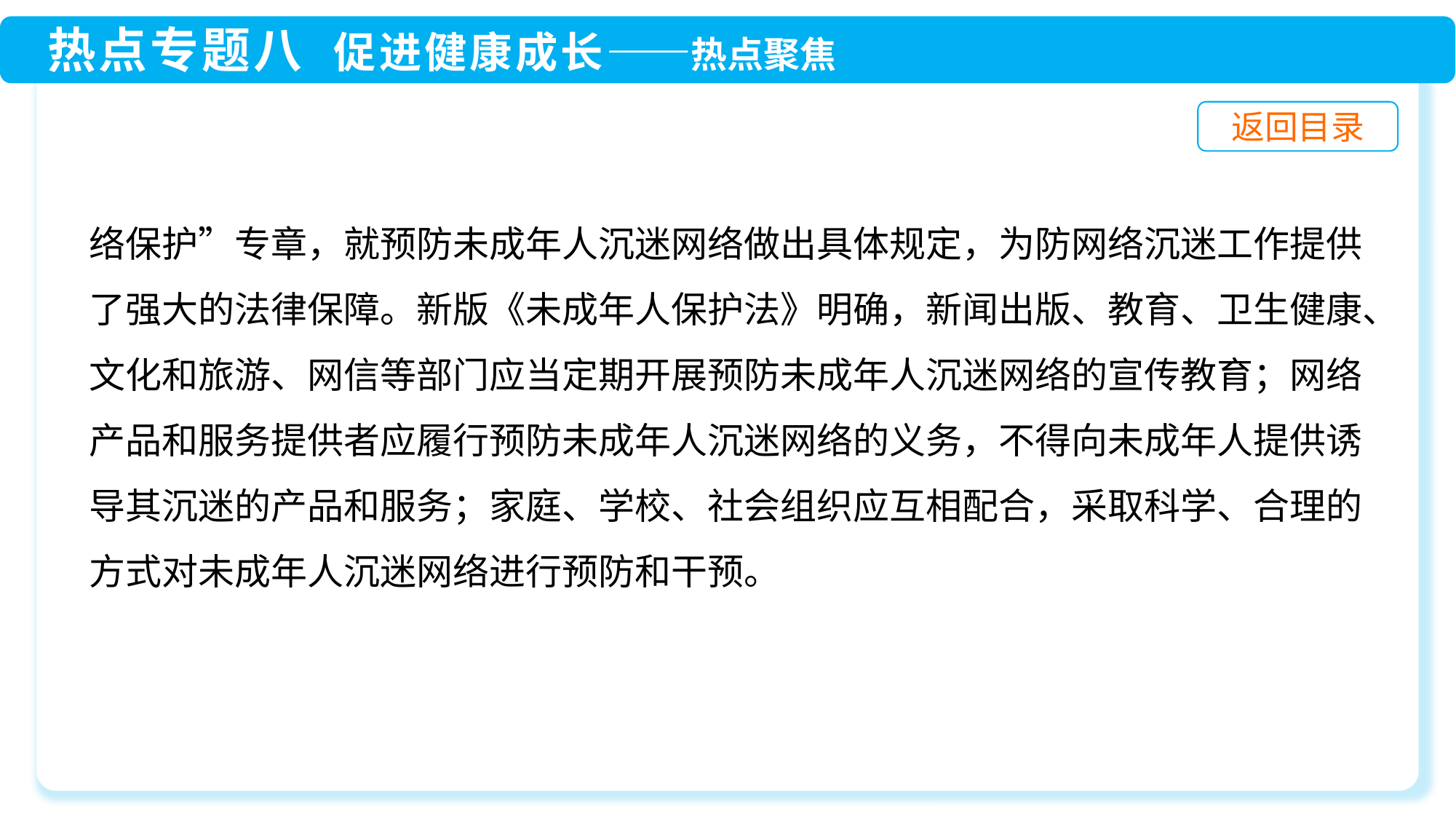

络保护”专章，就预防未成年人沉迷网络做出具体规定，为防网络沉迷工作提供了强大的法律保障。新版《未成年人保护法》明确，新闻出版、教育、卫生健康、文化和旅游、网信等部门应当定期开展预防未成年人沉迷网络的宣传教育；网络产品和服务提供者应履行预防未成年人沉迷网络的义务，不得向未成年人提供诱导其沉迷的产品和服务；家庭、学校、社会组织应互相配合，采取科学、合理的方式对未成年人沉迷网络进行预防和干预。